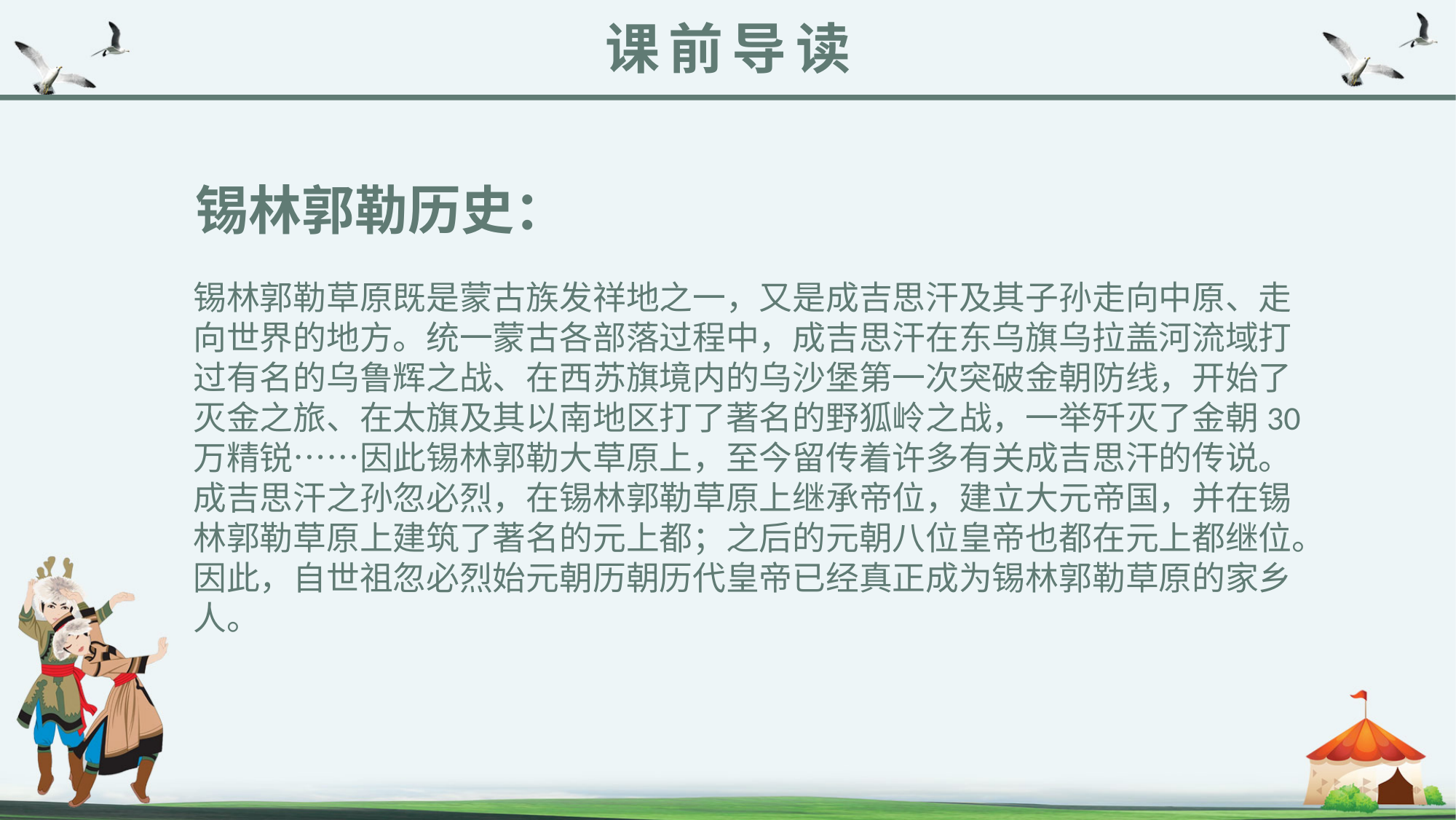

课前导读

锡林郭勒历史：
锡林郭勒草原既是蒙古族发祥地之一，又是成吉思汗及其子孙走向中原、走向世界的地方。统一蒙古各部落过程中，成吉思汗在东乌旗乌拉盖河流域打过有名的乌鲁辉之战、在西苏旗境内的乌沙堡第一次突破金朝防线，开始了灭金之旅、在太旗及其以南地区打了著名的野狐岭之战，一举歼灭了金朝30万精锐……因此锡林郭勒大草原上，至今留传着许多有关成吉思汗的传说。
成吉思汗之孙忽必烈，在锡林郭勒草原上继承帝位，建立大元帝国，并在锡林郭勒草原上建筑了著名的元上都；之后的元朝八位皇帝也都在元上都继位。因此，自世祖忽必烈始元朝历朝历代皇帝已经真正成为锡林郭勒草原的家乡人。